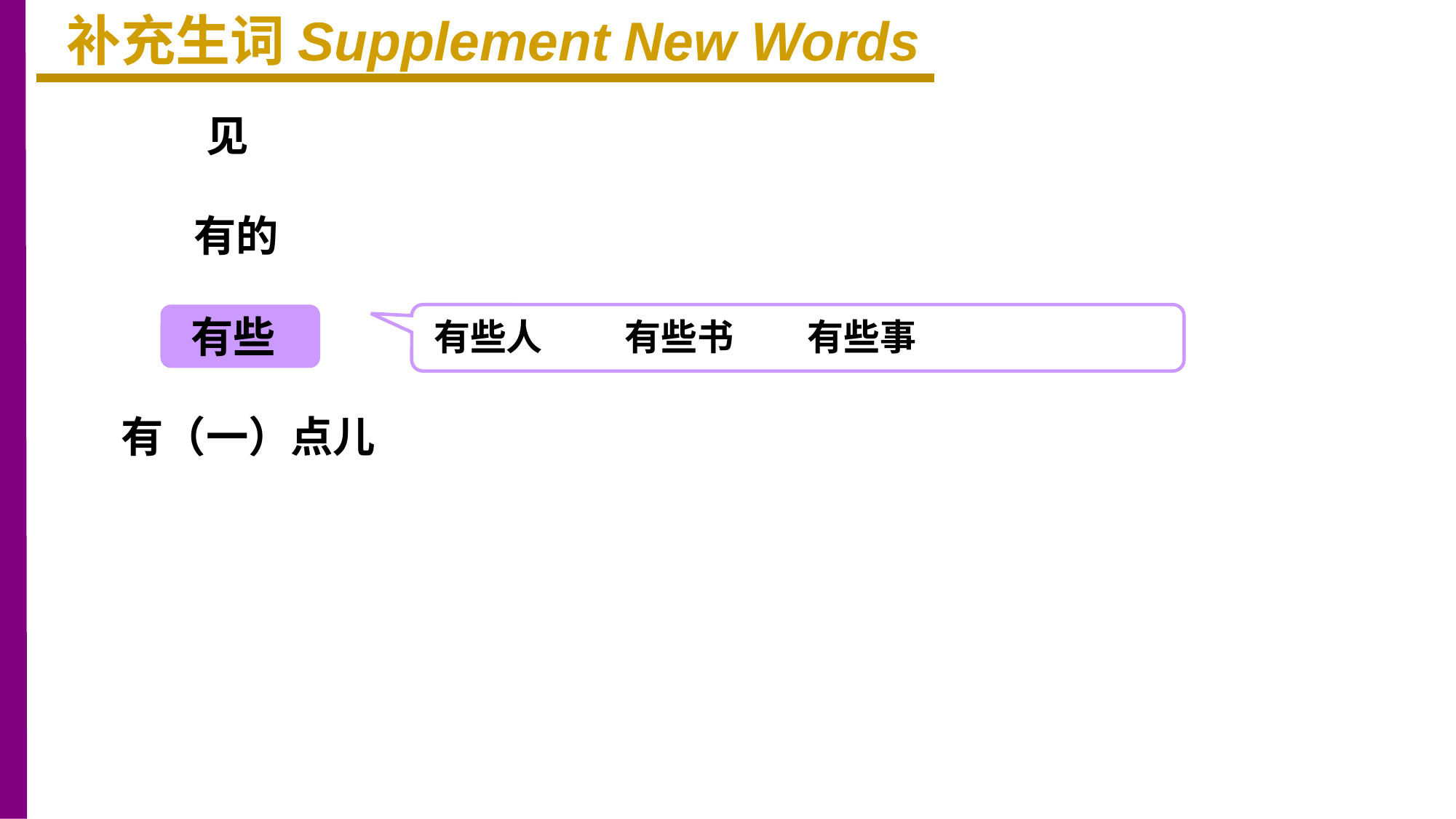

补充生词Supplement New Words
见
有的

有些

有些人          有些书         有些事
有（一）点儿